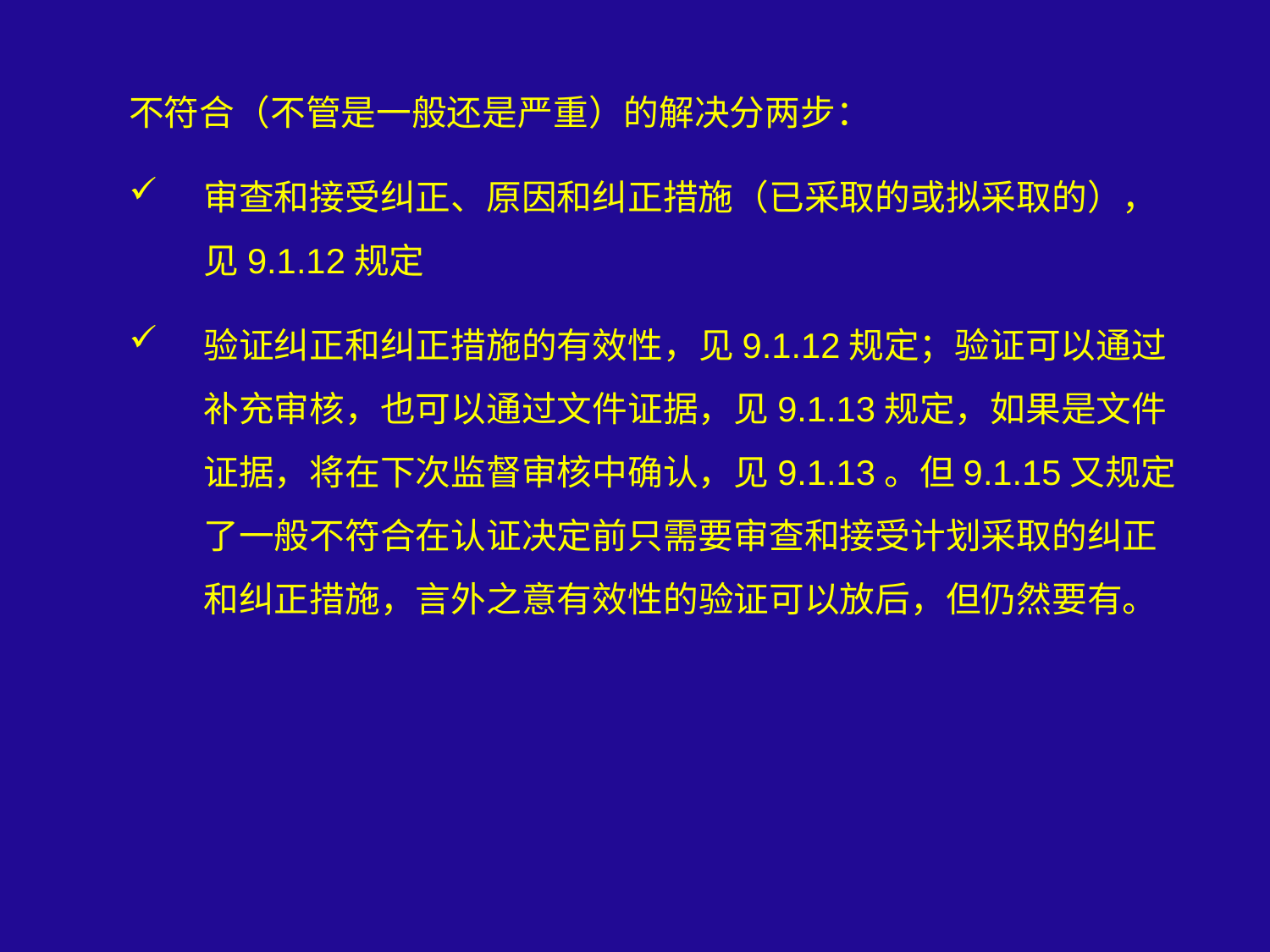

不符合（不管是一般还是严重）的解决分两步：
审查和接受纠正、原因和纠正措施（已采取的或拟采取的），见9.1.12规定
验证纠正和纠正措施的有效性，见9.1.12规定；验证可以通过补充审核，也可以通过文件证据，见9.1.13规定，如果是文件证据，将在下次监督审核中确认，见9.1.13。但9.1.15又规定了一般不符合在认证决定前只需要审查和接受计划采取的纠正和纠正措施，言外之意有效性的验证可以放后，但仍然要有。